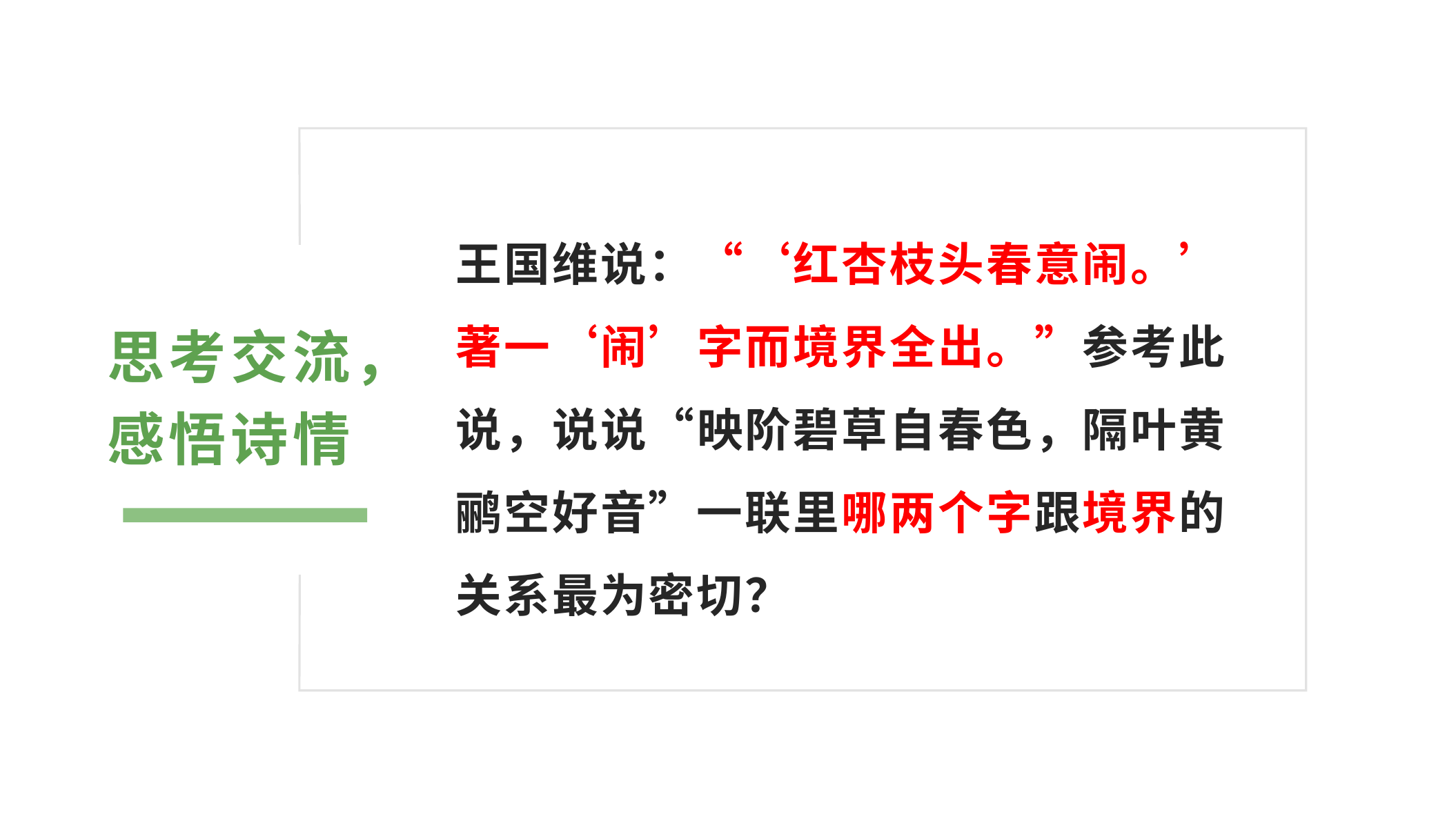

王国维说：“‘红杏枝头春意闹。’著一‘闹’字而境界全出。”参考此说，说说“映阶碧草自春色，隔叶黄鹂空好音”一联里哪两个字跟境界的关系最为密切？
思考交流，感悟诗情